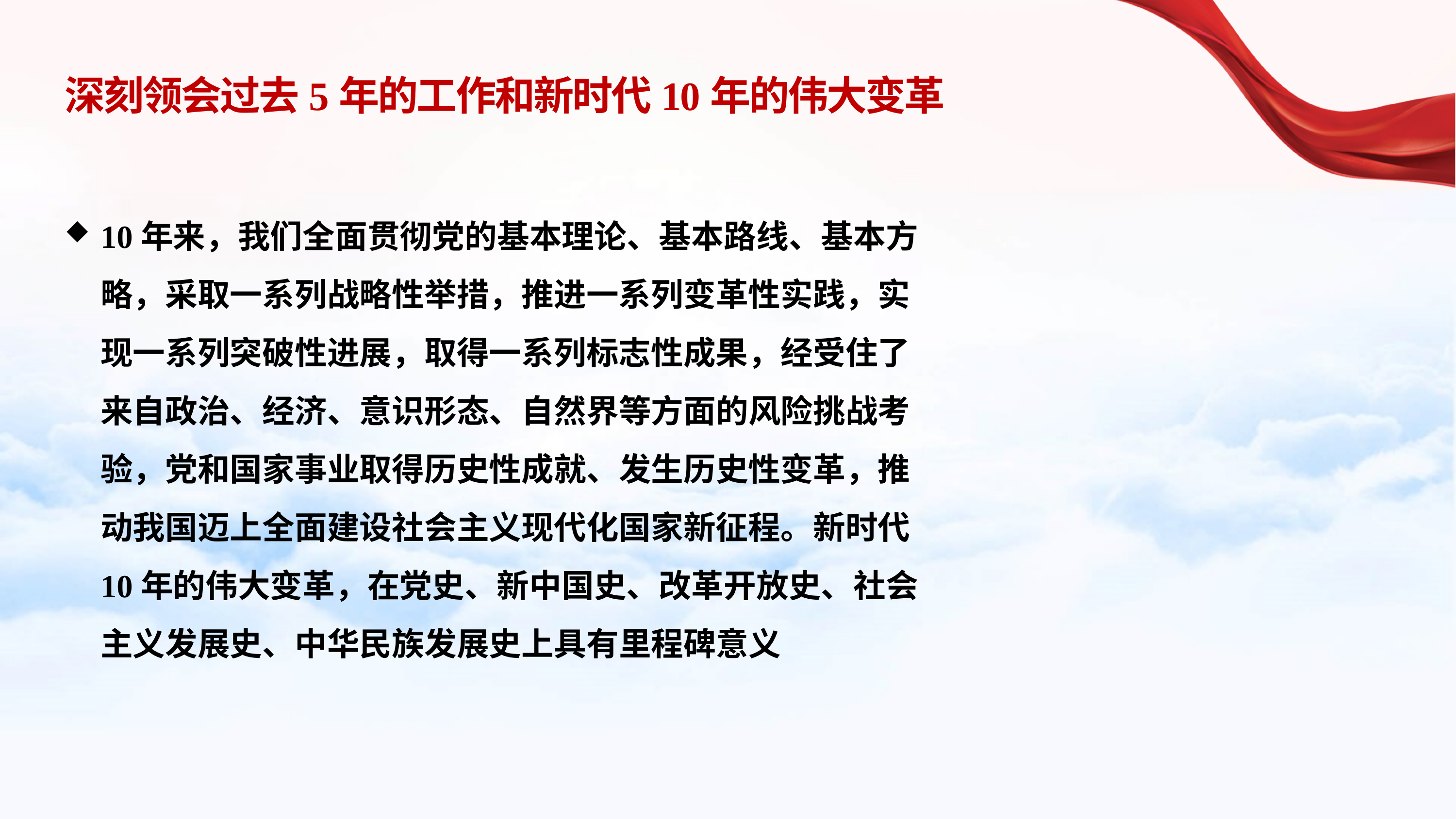

# 深刻领会过去5年的工作和新时代10年的伟大变革
10年来，我们全面贯彻党的基本理论、基本路线、基本方略，采取一系列战略性举措，推进一系列变革性实践，实现一系列突破性进展，取得一系列标志性成果，经受住了来自政治、经济、意识形态、自然界等方面的风险挑战考验，党和国家事业取得历史性成就、发生历史性变革，推动我国迈上全面建设社会主义现代化国家新征程。新时代10年的伟大变革，在党史、新中国史、改革开放史、社会主义发展史、中华民族发展史上具有里程碑意义